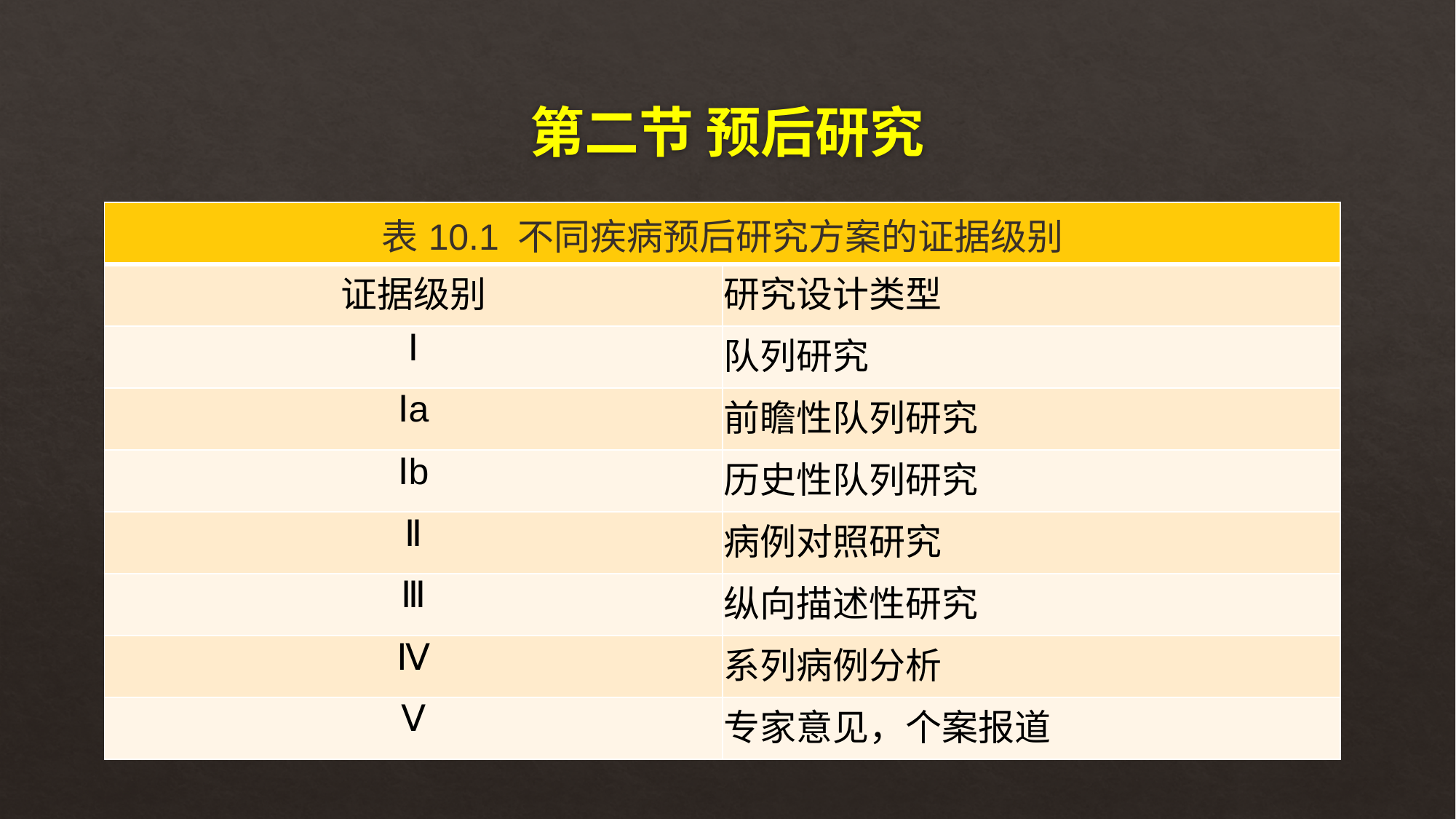

# 第二节 预后研究
| 表10.1 不同疾病预后研究方案的证据级别 |  |
| --- | --- |
| 证据级别 | 研究设计类型 |
| Ⅰ | 队列研究 |
| Ⅰa | 前瞻性队列研究 |
| Ⅰb | 历史性队列研究 |
| Ⅱ | 病例对照研究 |
| Ⅲ | 纵向描述性研究 |
| Ⅳ | 系列病例分析 |
| Ⅴ | 专家意见，个案报道 |